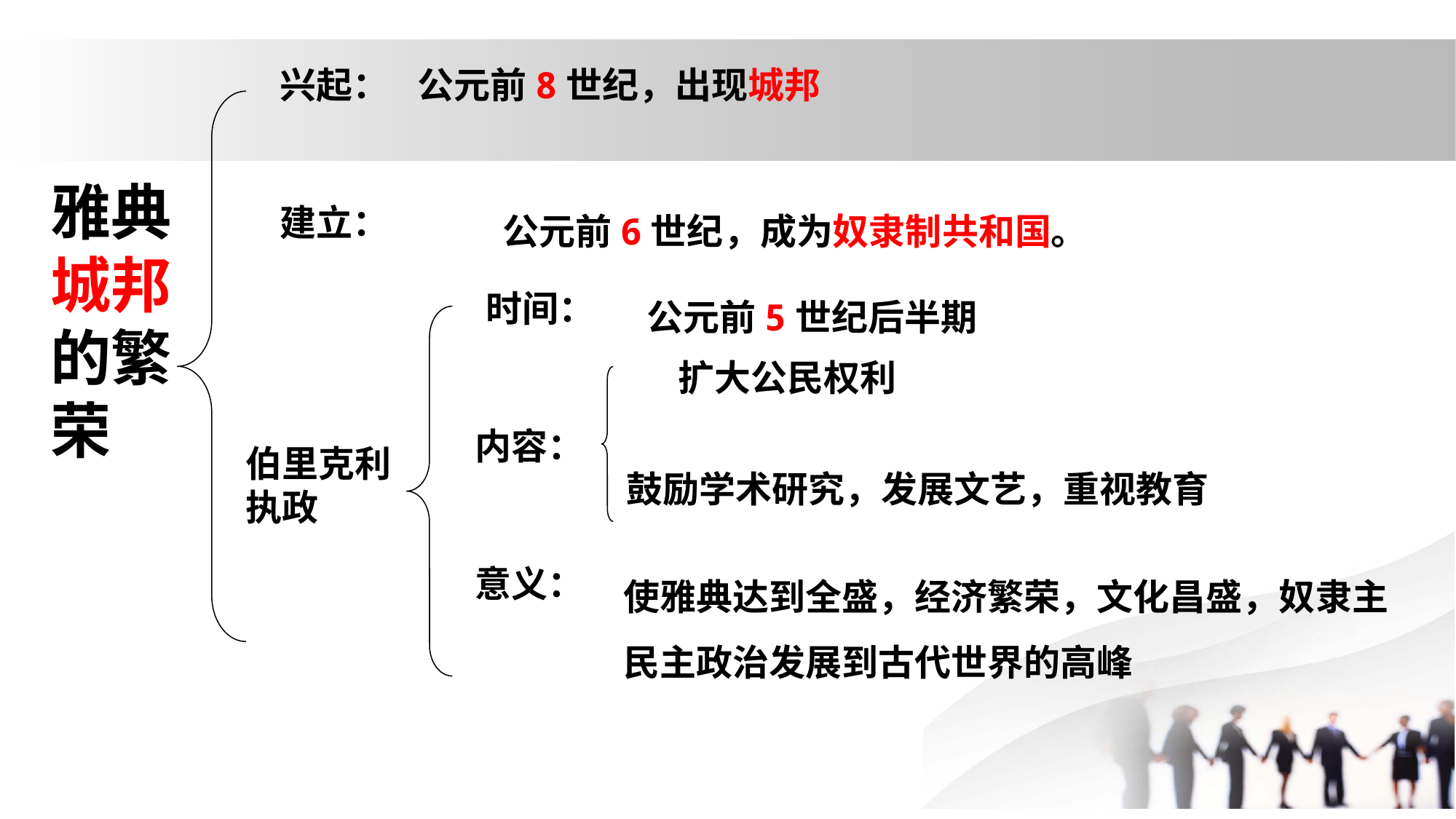

兴起：
公元前8世纪，出现城邦

雅典城邦的繁荣
建立：
公元前6世纪，成为奴隶制共和国。
时间：
公元前5世纪后半期

扩大公民权利

内容：
伯里克利执政
鼓励学术研究，发展文艺，重视教育
使雅典达到全盛，经济繁荣，文化昌盛，奴隶主民主政治发展到古代世界的高峰
意义：